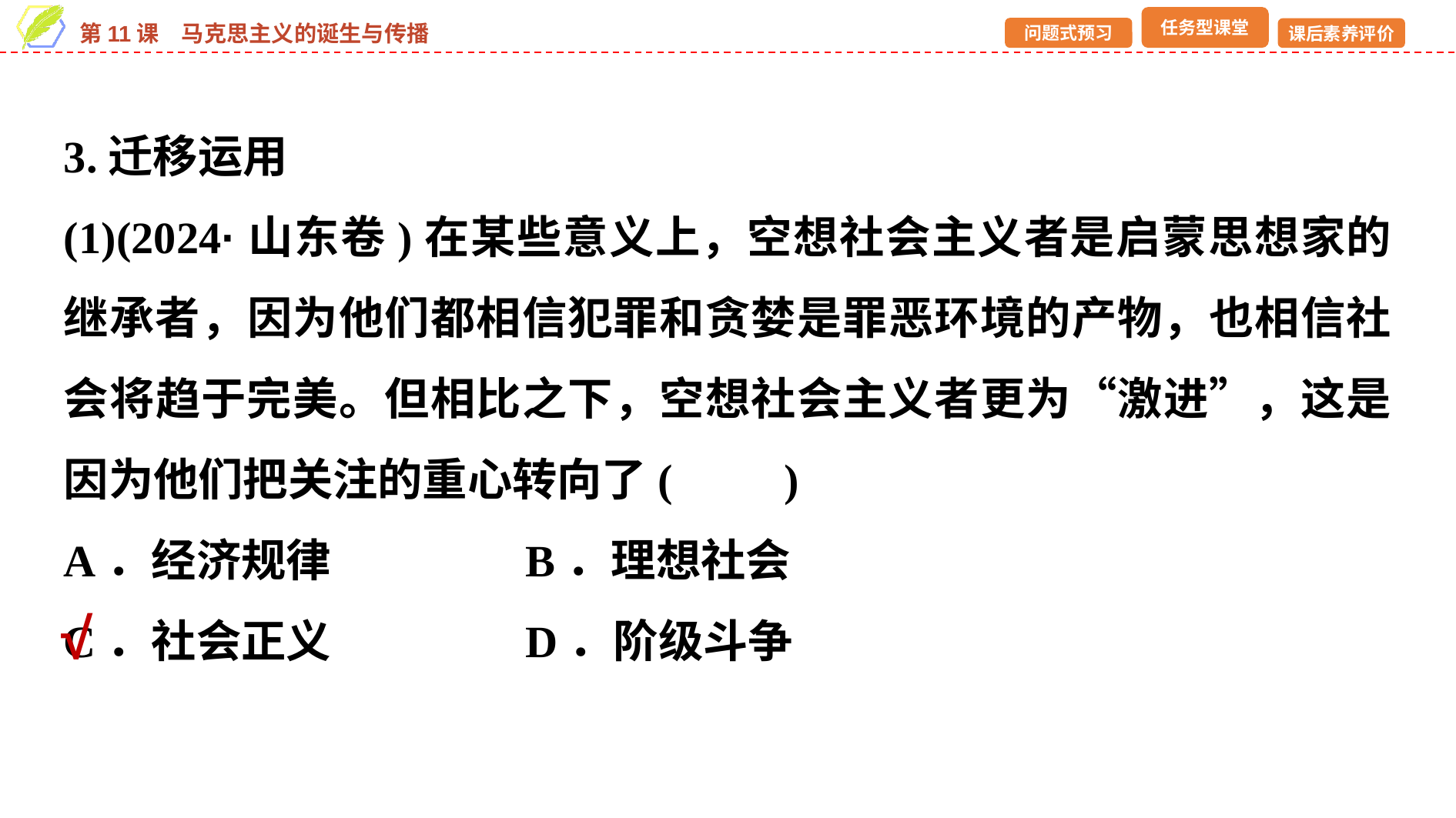

3.迁移运用
(1)(2024·山东卷)在某些意义上，空想社会主义者是启蒙思想家的继承者，因为他们都相信犯罪和贪婪是罪恶环境的产物，也相信社会将趋于完美。但相比之下，空想社会主义者更为“激进”，这是因为他们把关注的重心转向了(　　)
A．经济规律    		B．理想社会
C．社会正义    		D．阶级斗争
√